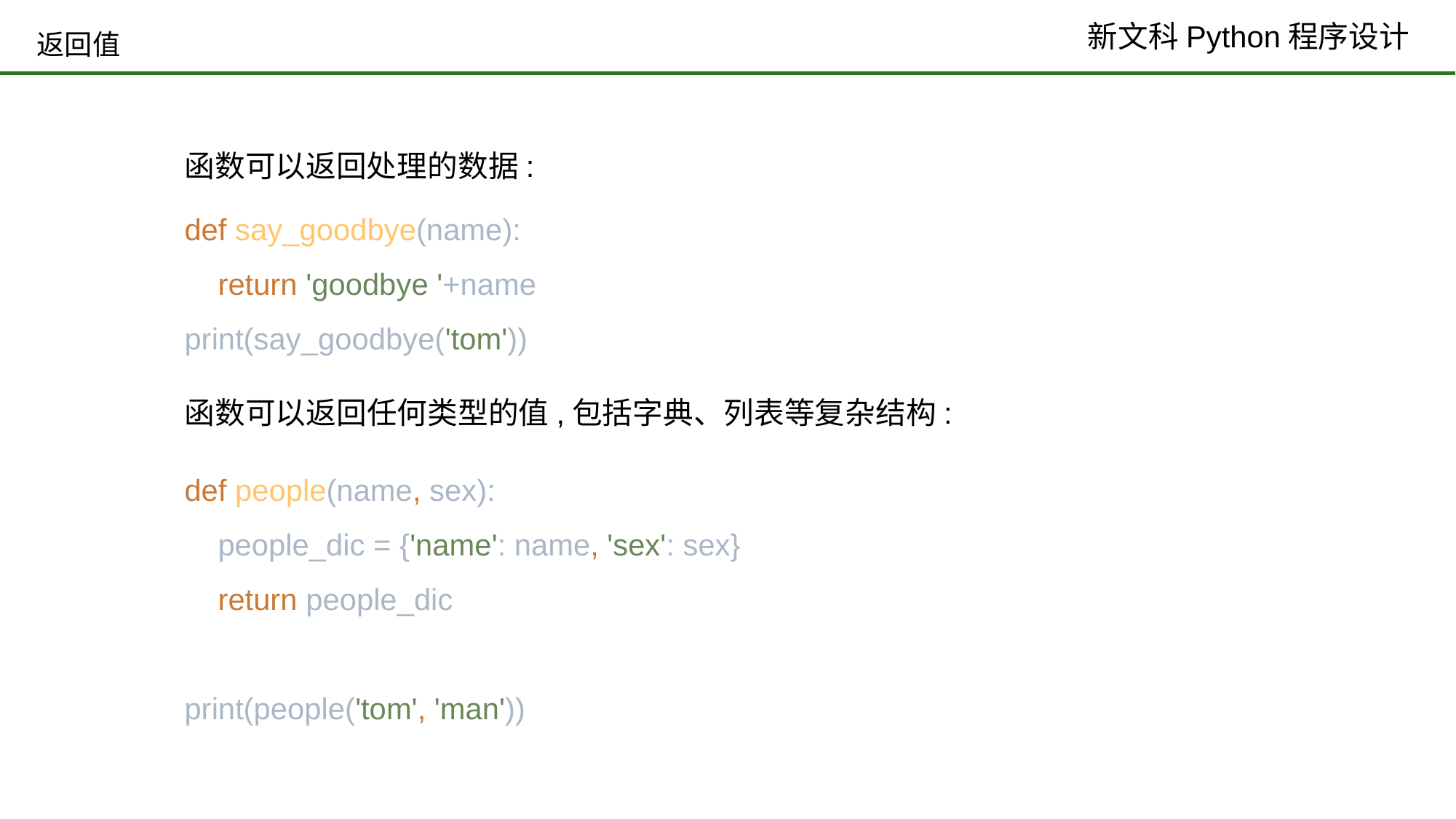

# 返回值
函数可以返回处理的数据:
def say_goodbye(name):
    return 'goodbye '+name
print(say_goodbye('tom'))
函数可以返回任何类型的值,包括字典、列表等复杂结构:
def people(name, sex):
    people_dic = {'name': name, 'sex': sex}
    return people_dic
print(people('tom', 'man'))